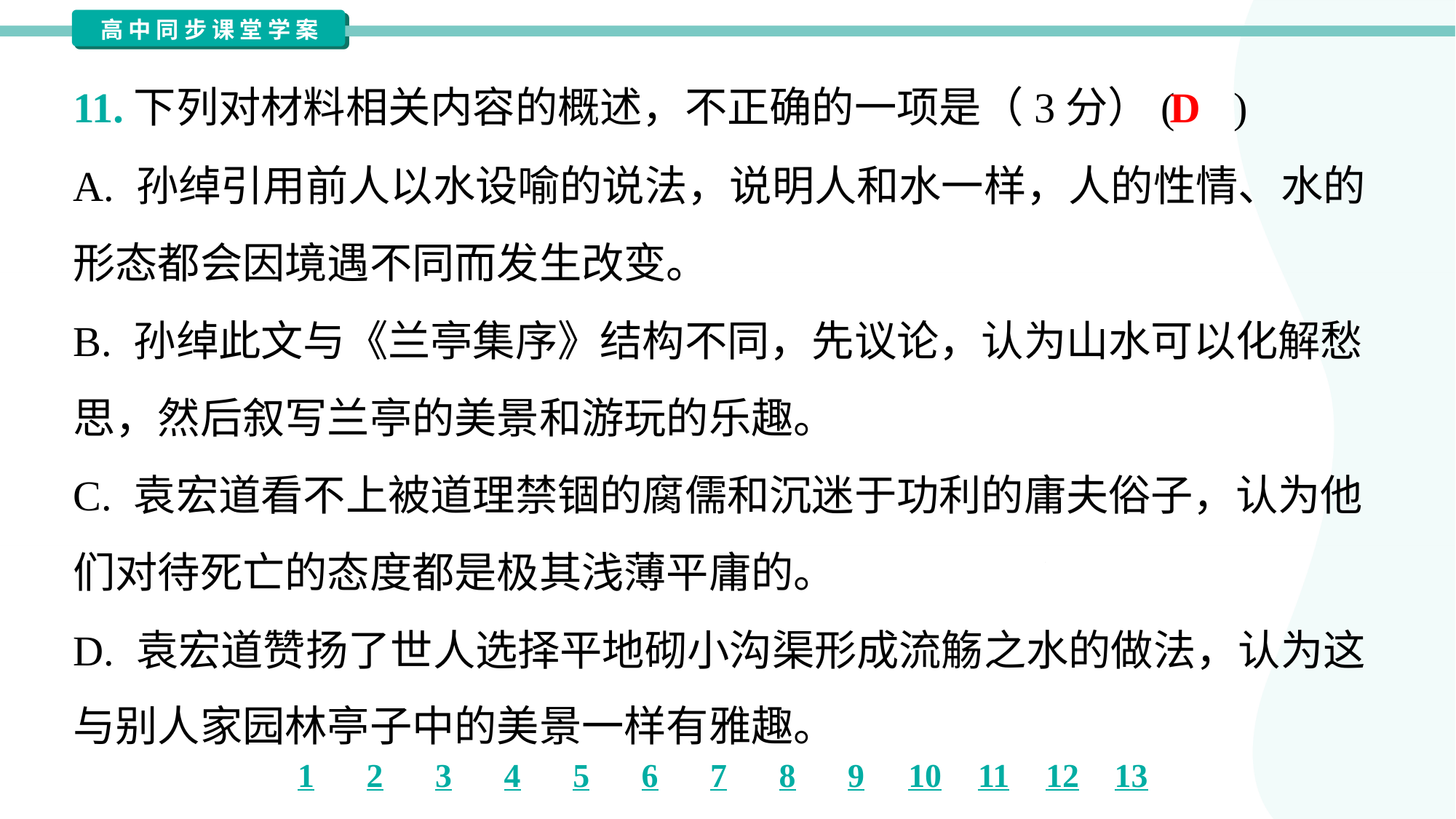

D
11.下列对材料相关内容的概述，不正确的一项是（3分）(     )
A. 孙绰引用前人以水设喻的说法，说明人和水一样，人的性情、水的
形态都会因境遇不同而发生改变。
B. 孙绰此文与《兰亭集序》结构不同，先议论，认为山水可以化解愁
思，然后叙写兰亭的美景和游玩的乐趣。
C. 袁宏道看不上被道理禁锢的腐儒和沉迷于功利的庸夫俗子，认为他
们对待死亡的态度都是极其浅薄平庸的。
D. 袁宏道赞扬了世人选择平地砌小沟渠形成流觞之水的做法，认为这
与别人家园林亭子中的美景一样有雅趣。